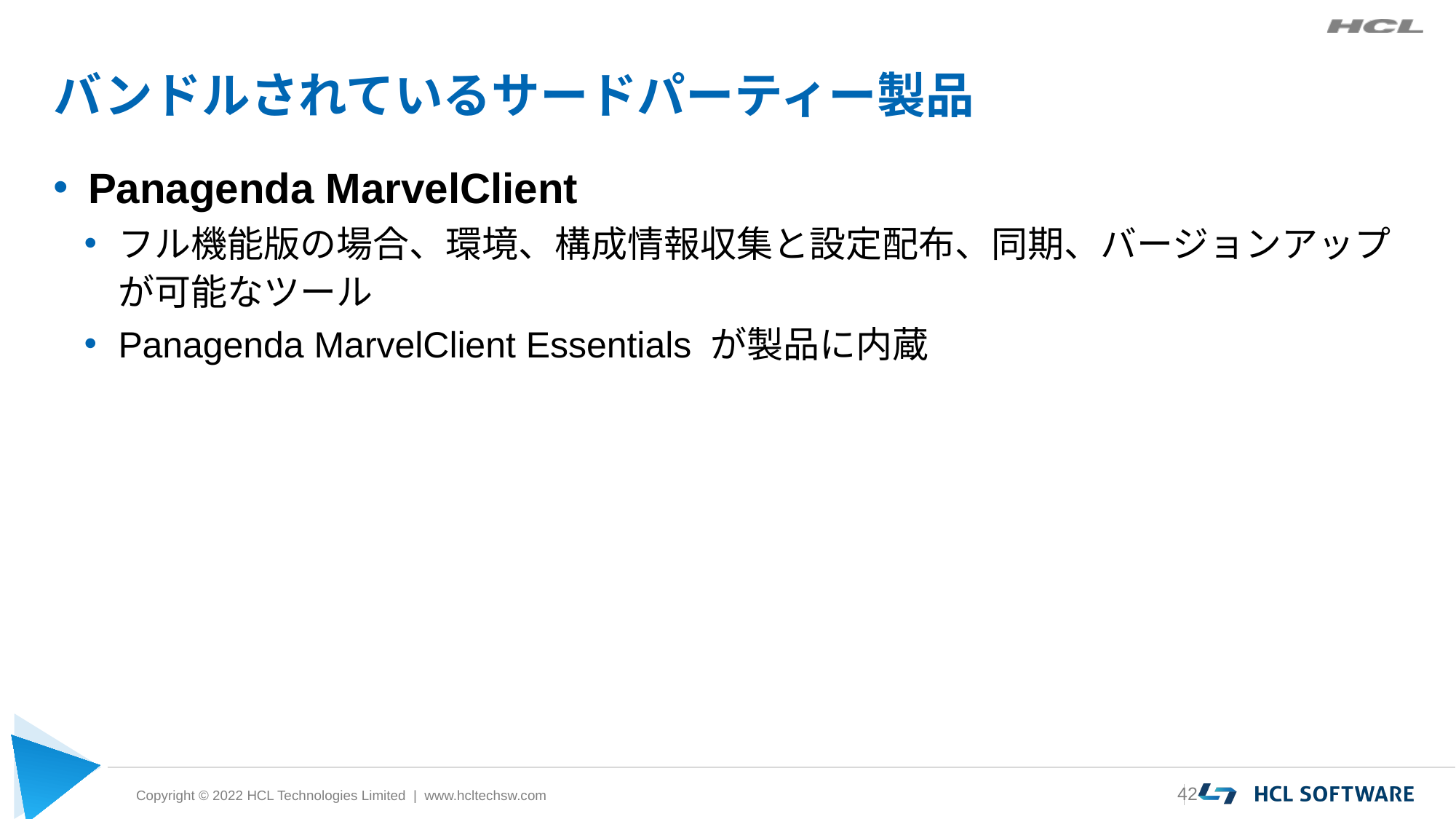

# バンドルされているサードパーティー製品
Panagenda MarvelClient
フル機能版の場合、環境、構成情報収集と設定配布、同期、バージョンアップが可能なツール
Panagenda MarvelClient Essentials が製品に内蔵